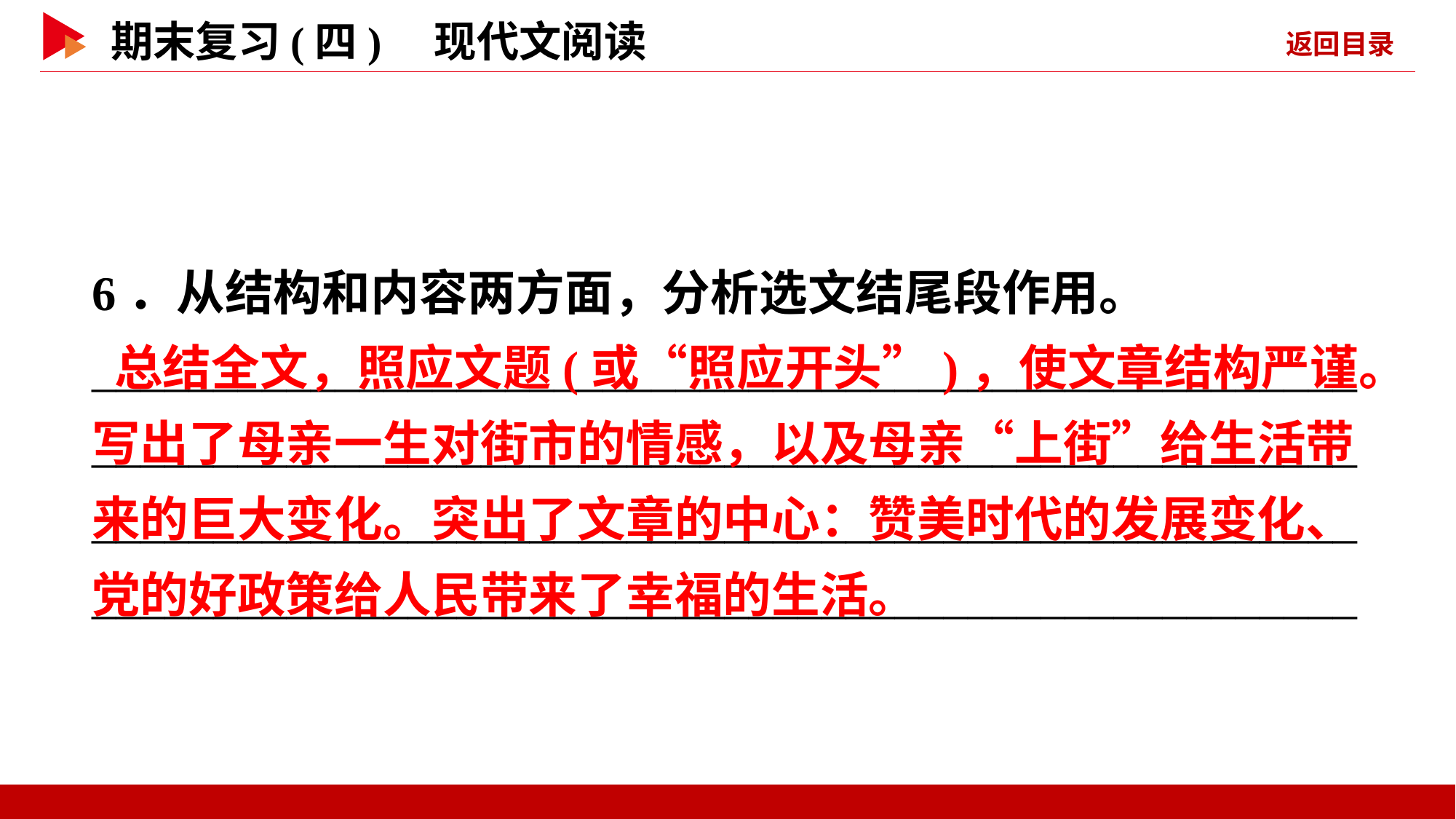

6．从结构和内容两方面，分析选文结尾段作用。
________________________________________________________________________________________________________________________________________________________________________________________________________________
 总结全文，照应文题(或“照应开头”)，使文章结构严谨。写出了母亲一生对街市的情感，以及母亲“上街”给生活带来的巨大变化。突出了文章的中心：赞美时代的发展变化、党的好政策给人民带来了幸福的生活。